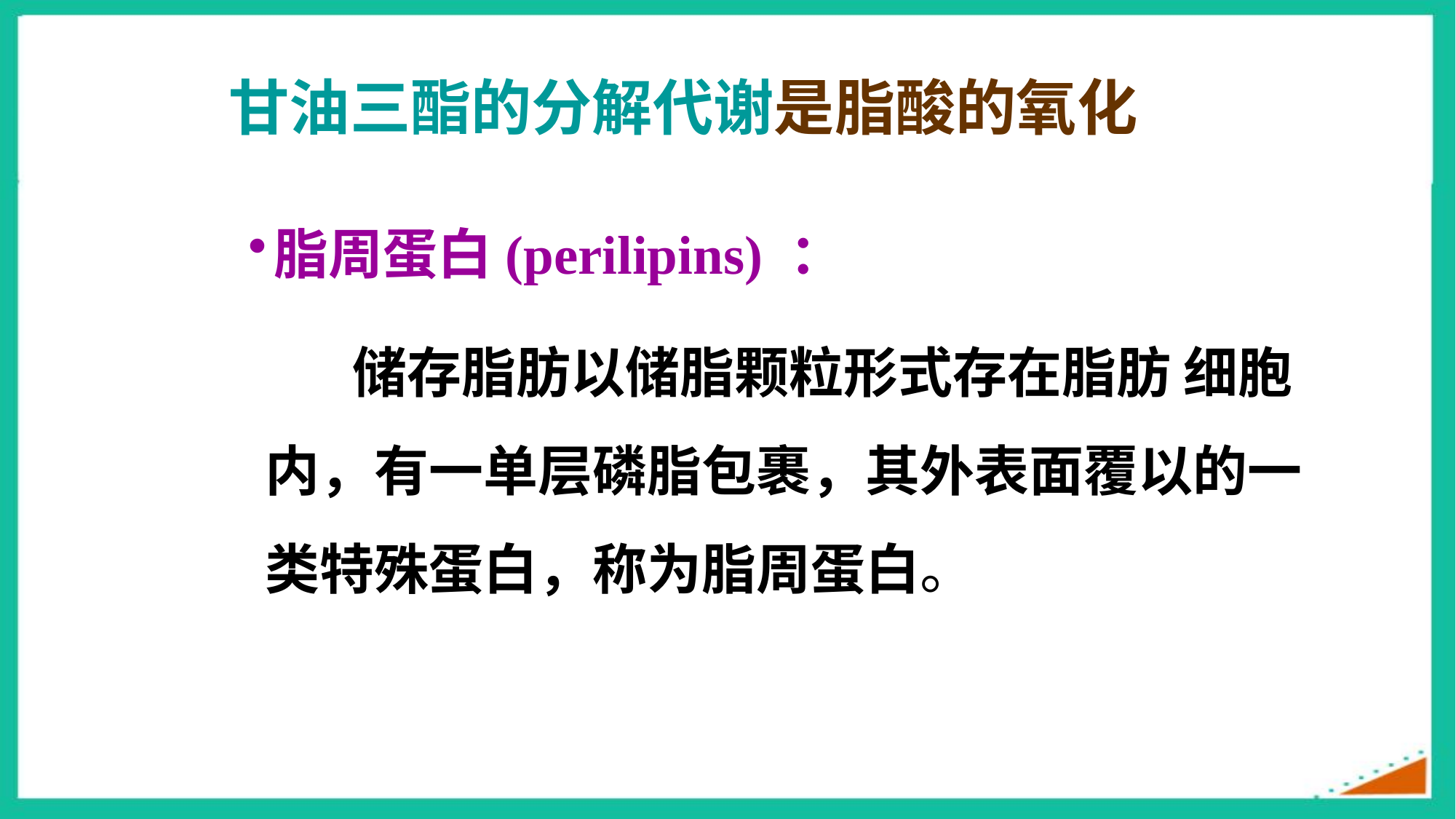

甘油三酯的分解代谢是脂酸的氧化
脂周蛋白(perilipins) ：
储存脂肪以储脂颗粒形式存在脂肪 细胞内，有一单层磷脂包裹，其外表面覆以的一类特殊蛋白，称为脂周蛋白。